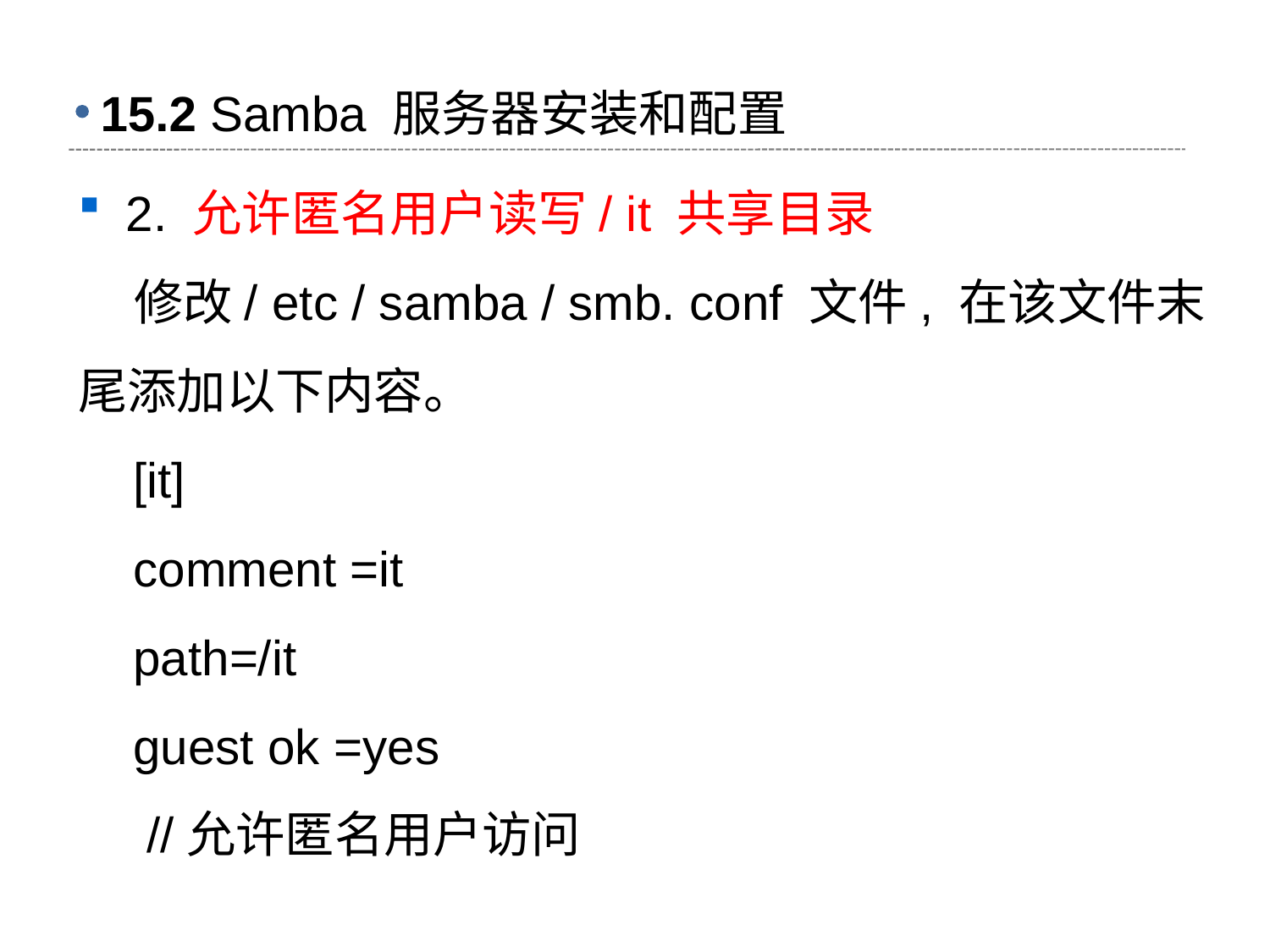

# 15.2 Samba 服务器安装和配置
2. 允许匿名用户读写/ it 共享目录
    修改/ etc / samba / smb. conf 文件, 在该文件末尾添加以下内容。
    [it]
    comment =it
    path=/it
    guest ok =yes
     //允许匿名用户访问